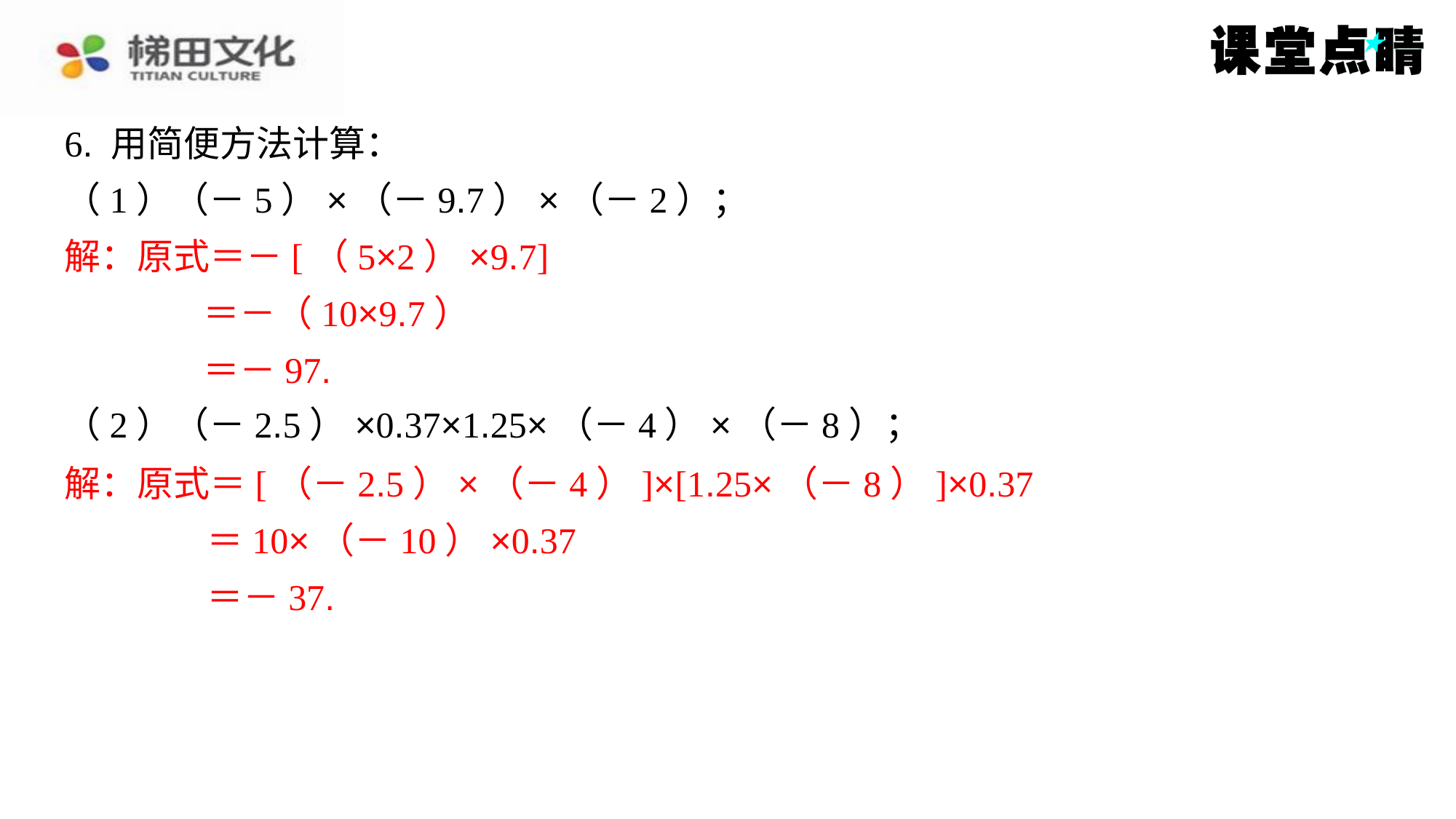

6. 用简便方法计算：
（1）（－5）×（－9.7）×（－2）；
解：原式＝－[（5×2）×9.7]
＝－（10×9.7）
＝－97.
（2）（－2.5）×0.37×1.25×（－4）×（－8）；
解：原式＝[（－2.5）×（－4）]×[1.25×（－8）]×0.37
＝10×（－10）×0.37
＝－37.
解：原式＝－[（5×2）×9.7]
＝－（10×9.7）
＝－97.
解：原式＝[（－2.5）×（－4）]×[1.25×（－8）]×0.37
＝10×（－10）×0.37
＝－37.